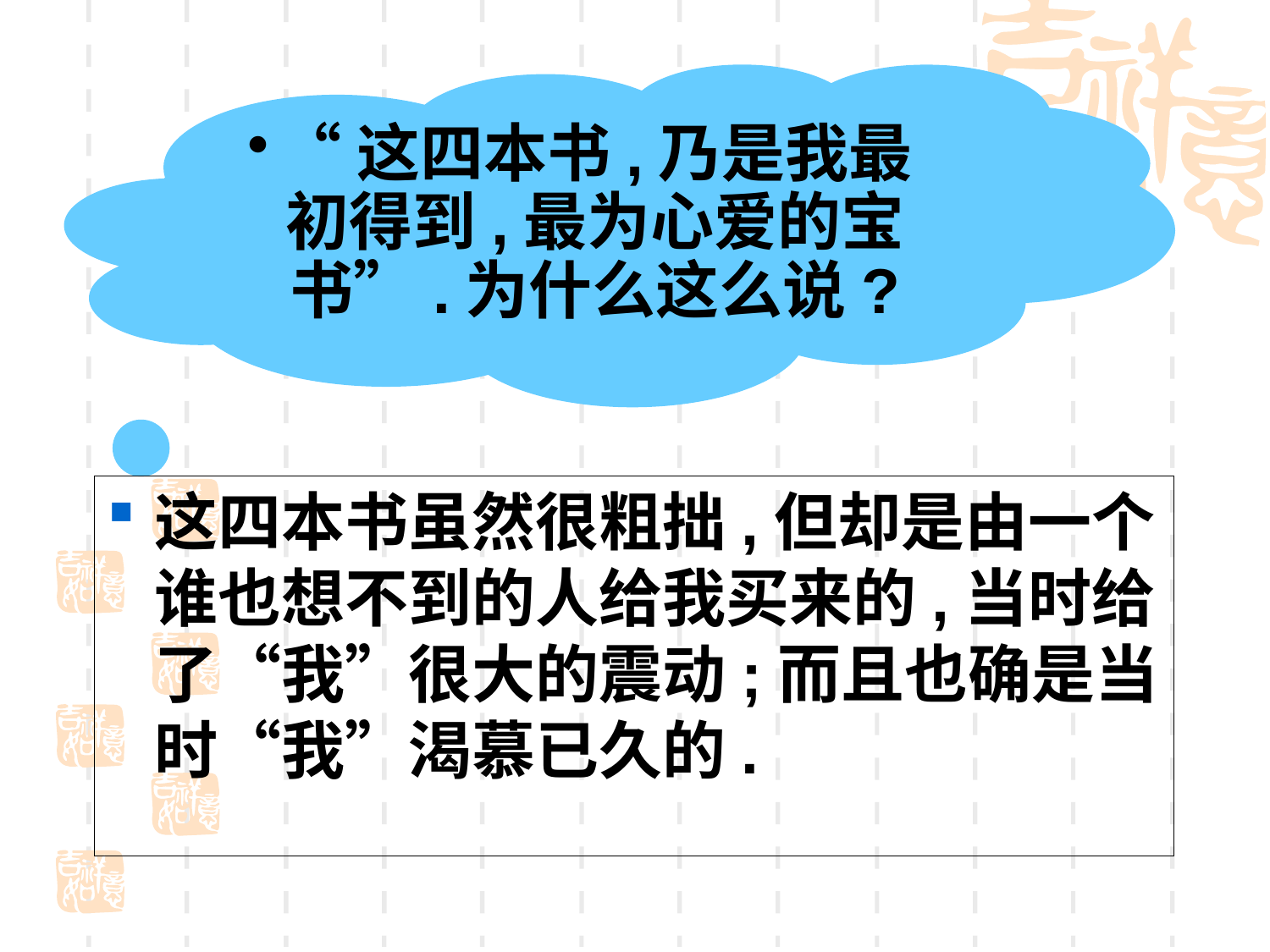

“这四本书,乃是我最初得到,最为心爱的宝书”.为什么这么说?
这四本书虽然很粗拙,但却是由一个谁也想不到的人给我买来的,当时给了“我”很大的震动;而且也确是当时“我”渴慕已久的.